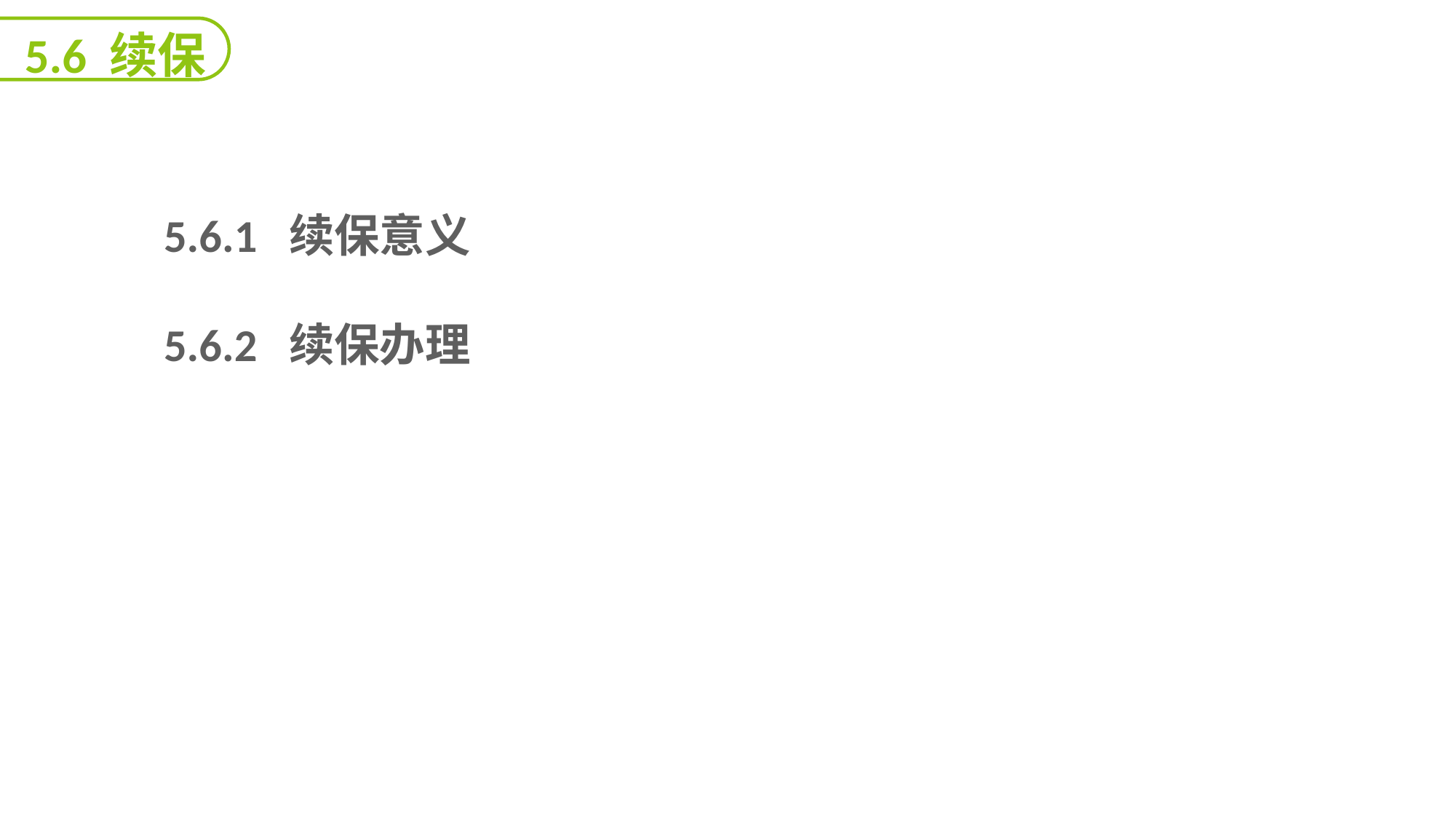

5.6 续保
5.6.1  续保意义

5.6.2  续保办理

延迟符